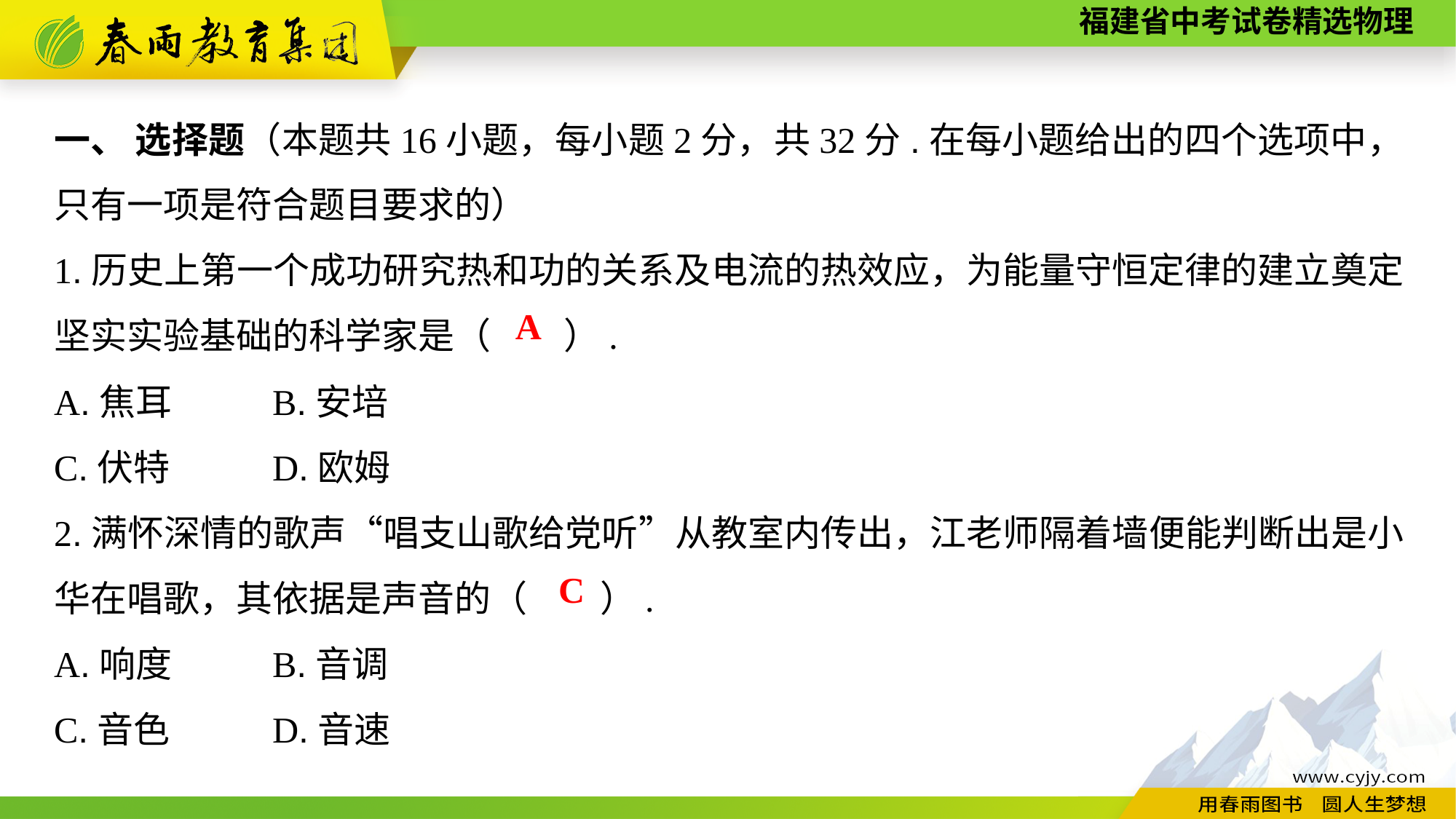

一、 选择题（本题共16小题，每小题2分，共32分.在每小题给出的四个选项中，只有一项是符合题目要求的）
1.历史上第一个成功研究热和功的关系及电流的热效应，为能量守恒定律的建立奠定坚实实验基础的科学家是（　　）.
A.焦耳	B.安培
C.伏特　　	D.欧姆
2.满怀深情的歌声“唱支山歌给党听”从教室内传出，江老师隔着墙便能判断出是小华在唱歌，其依据是声音的（　　）.
A.响度	B.音调
C.音色　　	D.音速
A
C